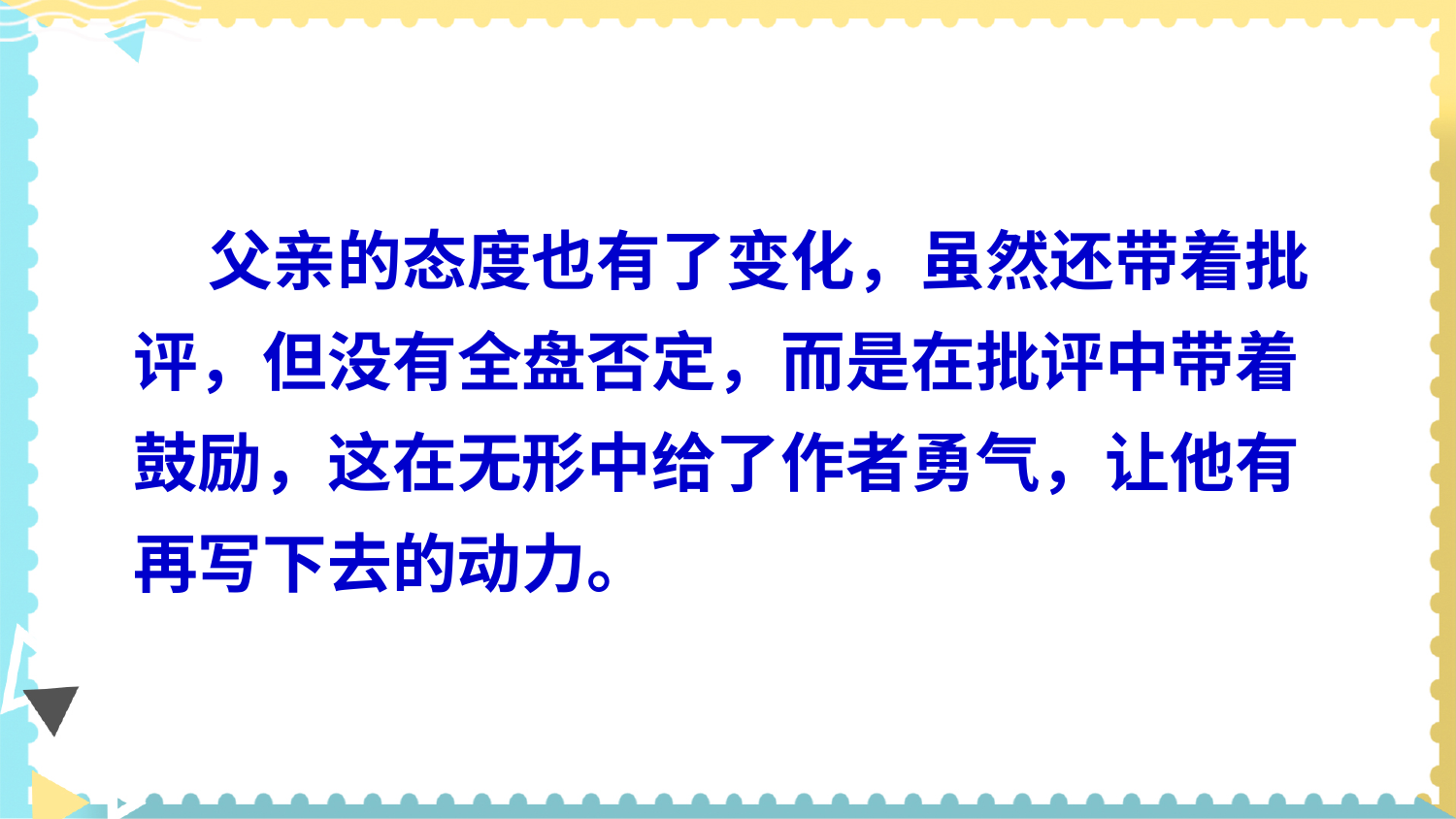

父亲的态度也有了变化，虽然还带着批评，但没有全盘否定，而是在批评中带着鼓励，这在无形中给了作者勇气，让他有再写下去的动力。